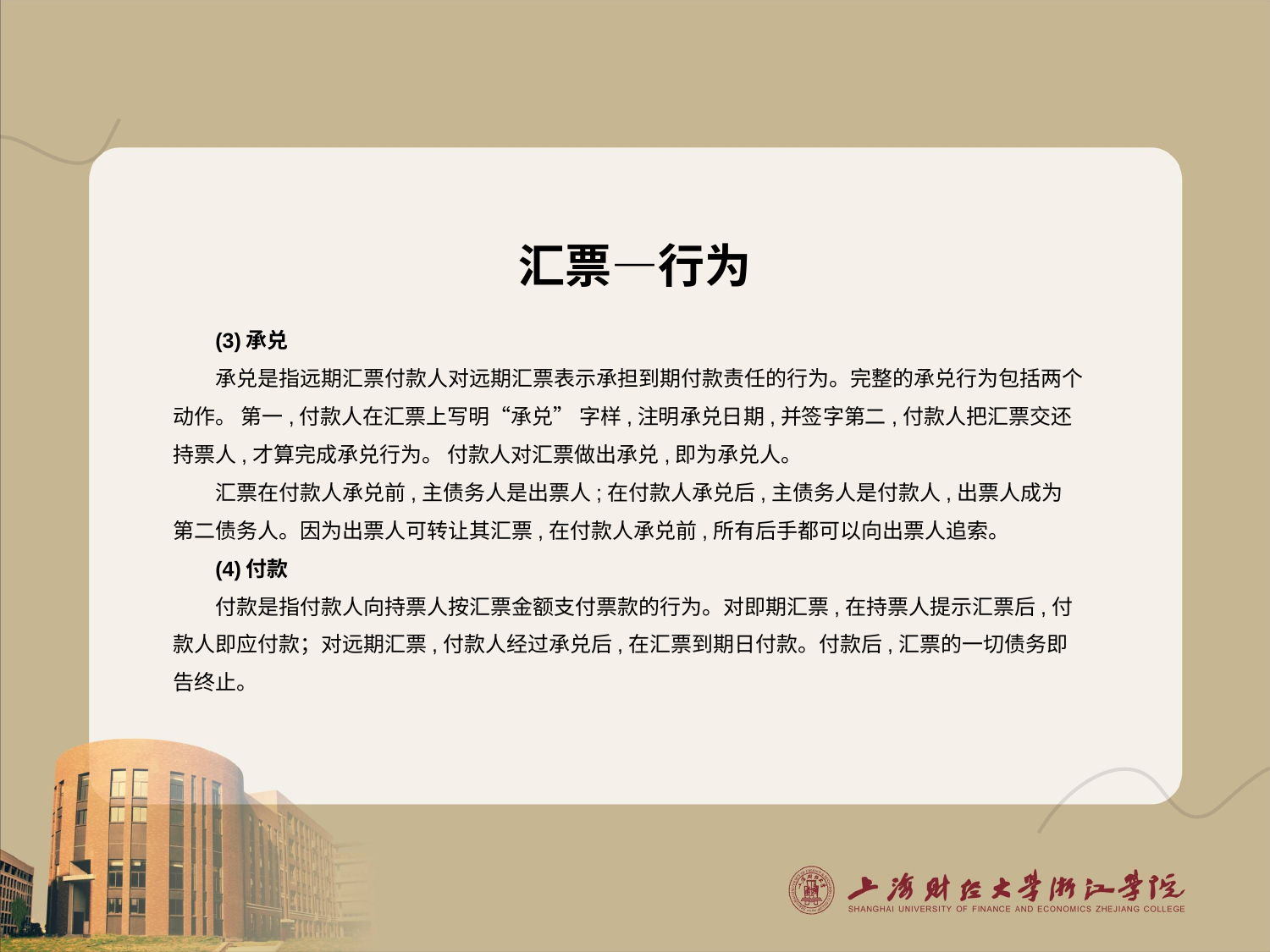

# 汇票—行为
(3)承兑
承兑是指远期汇票付款人对远期汇票表示承担到期付款责任的行为。完整的承兑行为包括两个动作。 第一,付款人在汇票上写明“承兑” 字样,注明承兑日期,并签字第二,付款人把汇票交还持票人,才算完成承兑行为。 付款人对汇票做出承兑,即为承兑人。
汇票在付款人承兑前,主债务人是出票人;在付款人承兑后,主债务人是付款人,出票人成为第二债务人。因为出票人可转让其汇票,在付款人承兑前,所有后手都可以向出票人追索。
(4)付款
付款是指付款人向持票人按汇票金额支付票款的行为。对即期汇票,在持票人提示汇票后,付款人即应付款；对远期汇票,付款人经过承兑后,在汇票到期日付款。付款后,汇票的一切债务即告终止。